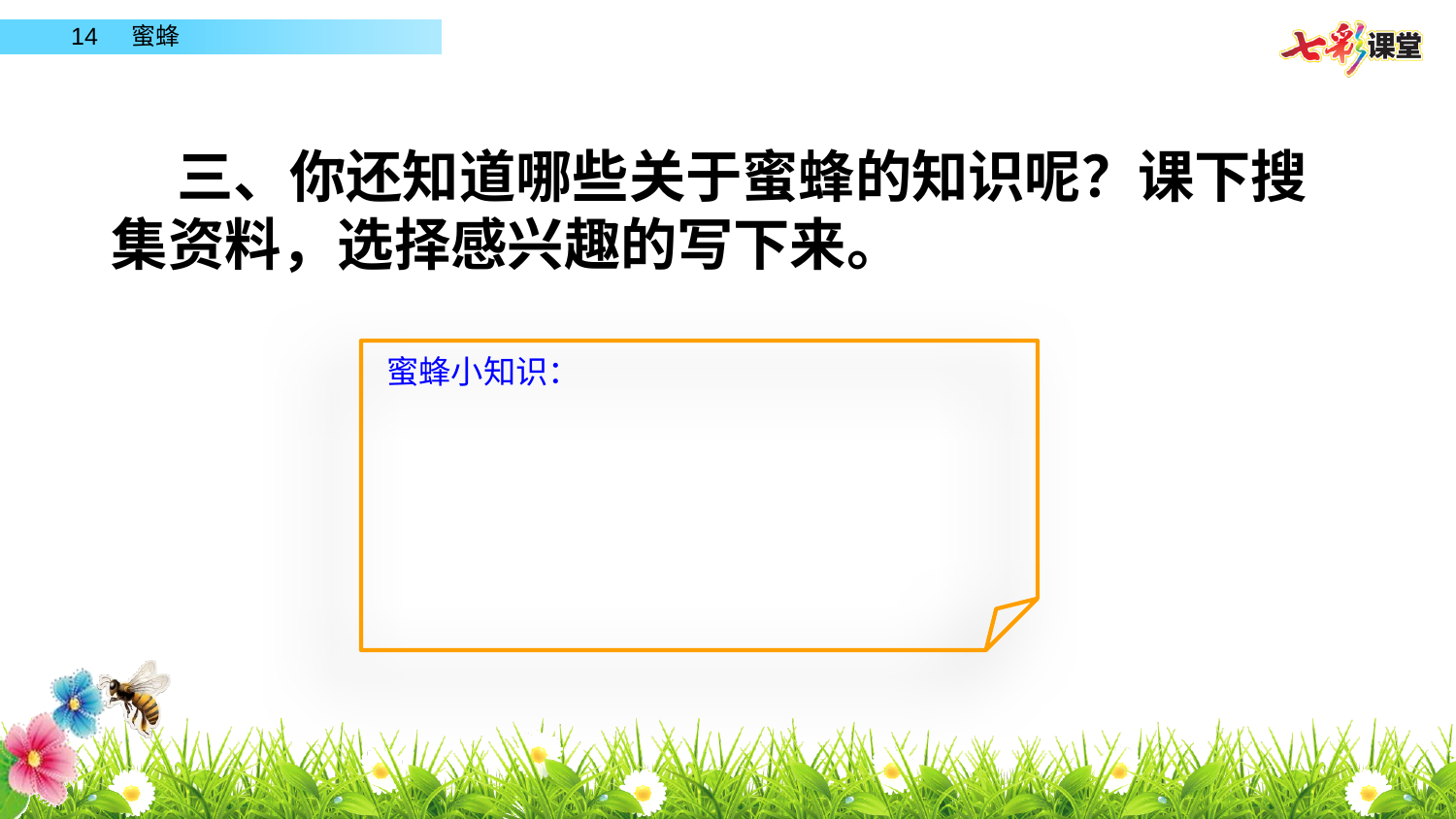

三、你还知道哪些关于蜜蜂的知识呢？课下搜集资料，选择感兴趣的写下来。

蜜蜂小知识：